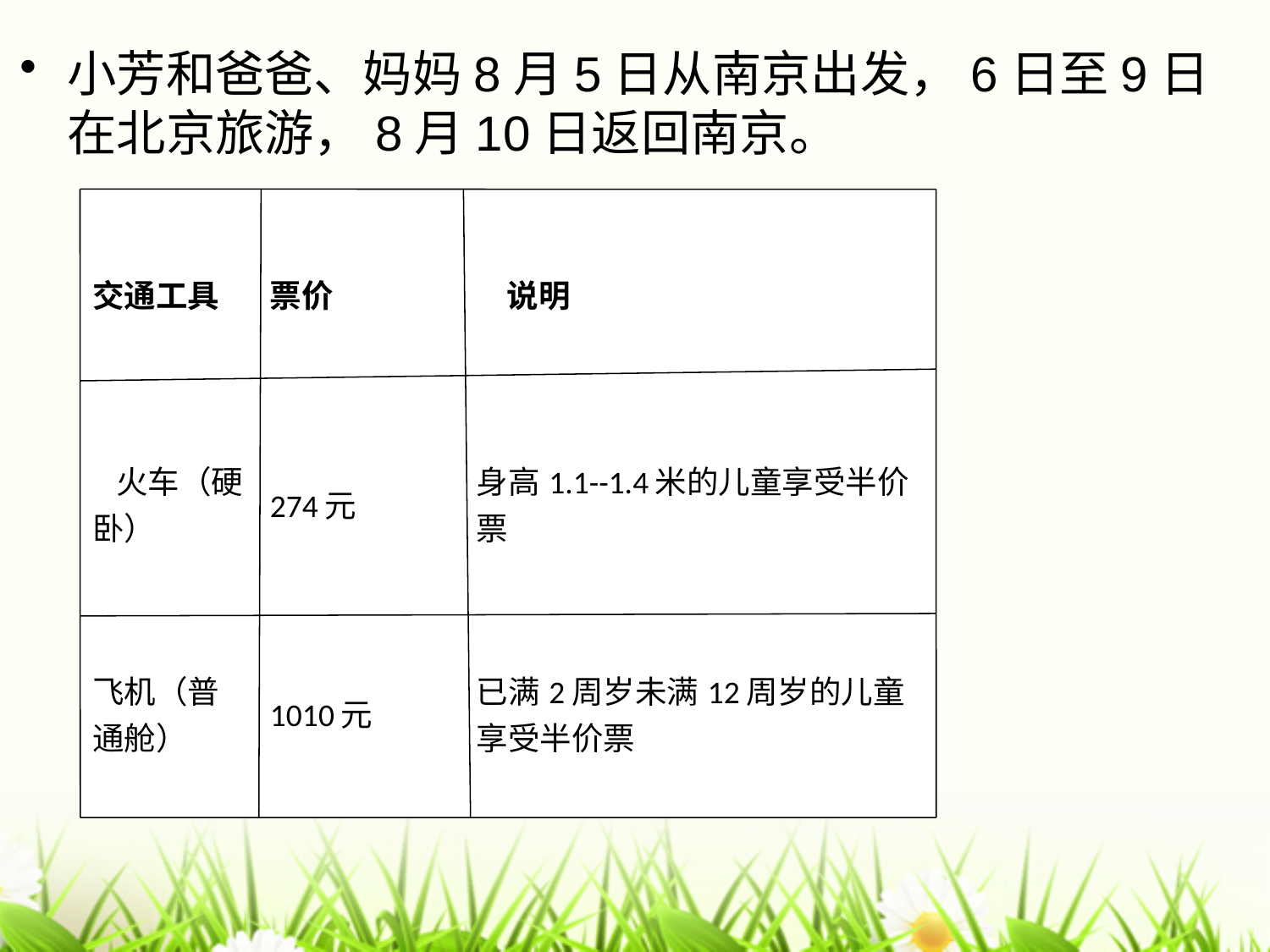

小芳和爸爸、妈妈8月5日从南京出发，6日至9日在北京旅游，8月10日返回南京。
| 交通工具 | 票价 | 说明 |
| --- | --- | --- |
| 火车（硬卧） | 274元 | 身高1.1--1.4米的儿童享受半价票 |
| 飞机（普通舱） | 1010元 | 已满2周岁未满12周岁的儿童享受半价票 |